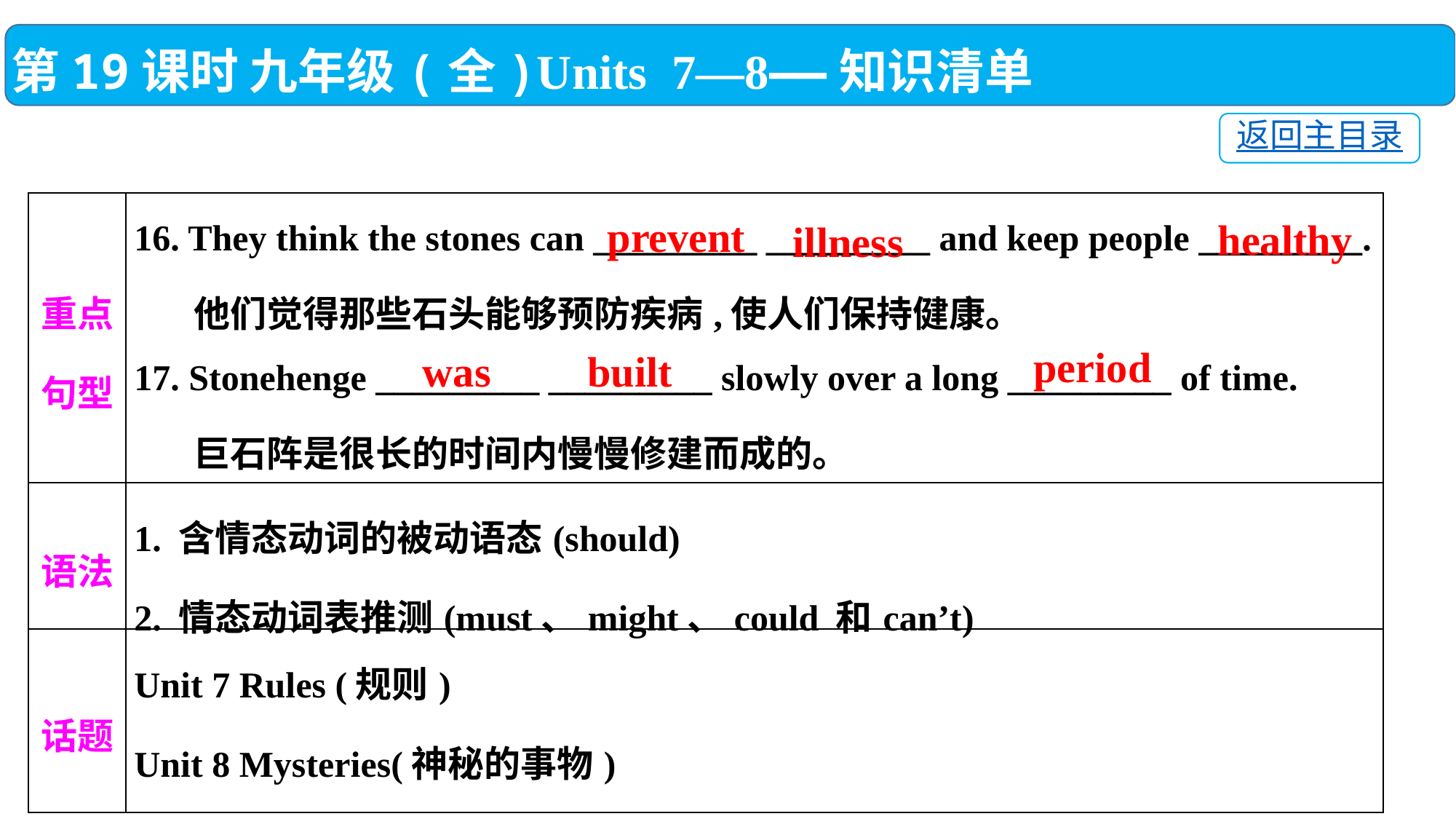

第19课时 九年级(全)Units  7—8——知识清单
返回主目录
| 重点 句型 | 16. They think the stones can \_\_\_\_\_\_\_\_\_ \_\_\_\_\_\_\_\_\_ and keep people \_\_\_\_\_\_\_\_\_. 他们觉得那些石头能够预防疾病,使人们保持健康。 17. Stonehenge \_\_\_\_\_\_\_\_\_ \_\_\_\_\_\_\_\_\_ slowly over a long \_\_\_\_\_\_\_\_\_ of time. 巨石阵是很长的时间内慢慢修建而成的。 |
| --- | --- |
| 语法 | 1. 含情态动词的被动语态(should) 2. 情态动词表推测(must、might、could 和can’t) |
| 话题 | Unit 7 Rules (规则) Unit 8 Mysteries(神秘的事物) |
prevent
healthy
illness
period
was
built